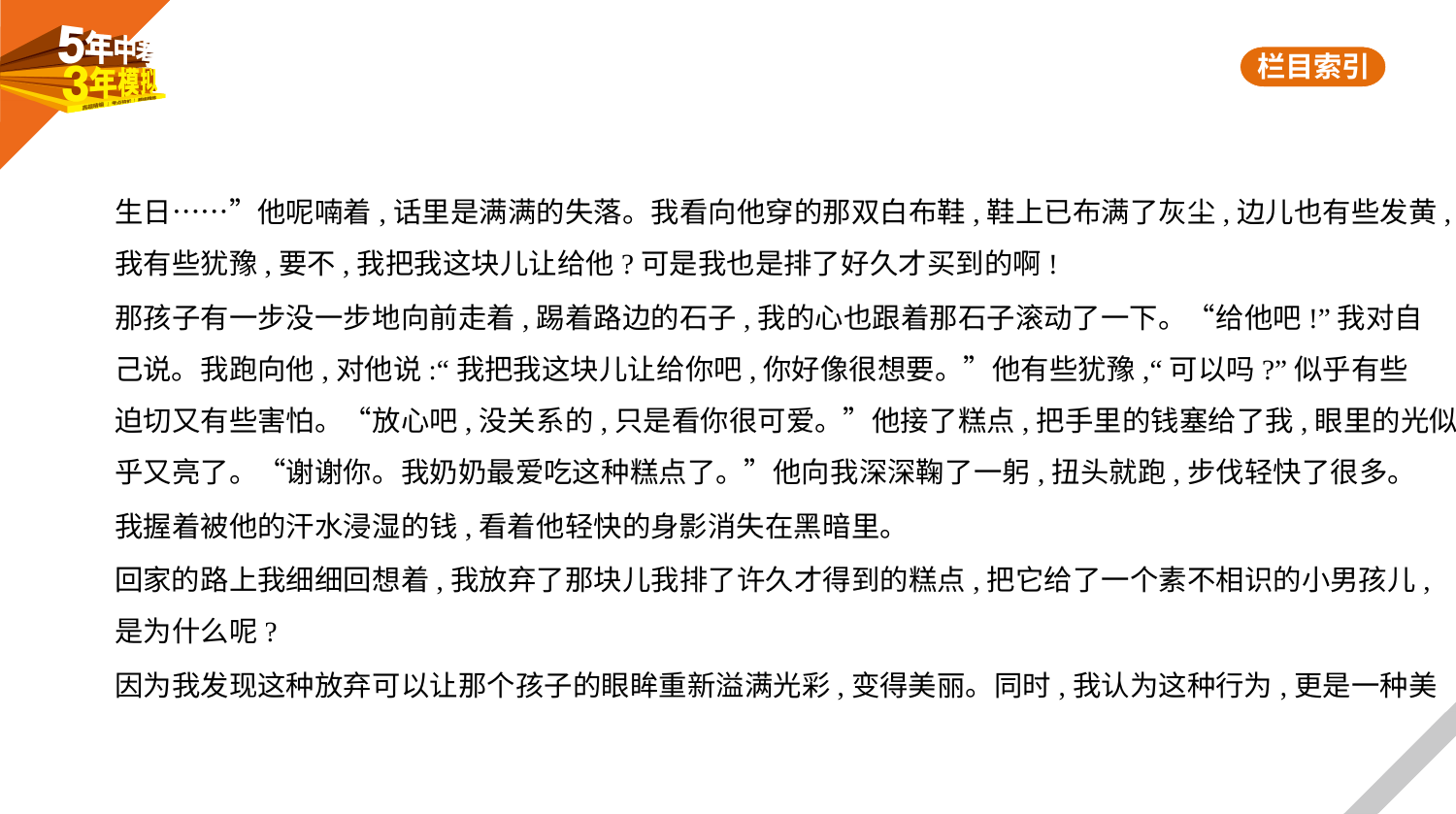

生日……”他呢喃着,话里是满满的失落。我看向他穿的那双白布鞋,鞋上已布满了灰尘,边儿也有些发黄,
我有些犹豫,要不,我把我这块儿让给他?可是我也是排了好久才买到的啊!
那孩子有一步没一步地向前走着,踢着路边的石子,我的心也跟着那石子滚动了一下。“给他吧!”我对自
己说。我跑向他,对他说:“我把我这块儿让给你吧,你好像很想要。”他有些犹豫,“可以吗?”似乎有些
迫切又有些害怕。“放心吧,没关系的,只是看你很可爱。”他接了糕点,把手里的钱塞给了我,眼里的光似
乎又亮了。“谢谢你。我奶奶最爱吃这种糕点了。”他向我深深鞠了一躬,扭头就跑,步伐轻快了很多。
我握着被他的汗水浸湿的钱,看着他轻快的身影消失在黑暗里。
回家的路上我细细回想着,我放弃了那块儿我排了许久才得到的糕点,把它给了一个素不相识的小男孩儿,
是为什么呢?
因为我发现这种放弃可以让那个孩子的眼眸重新溢满光彩,变得美丽。同时,我认为这种行为,更是一种美